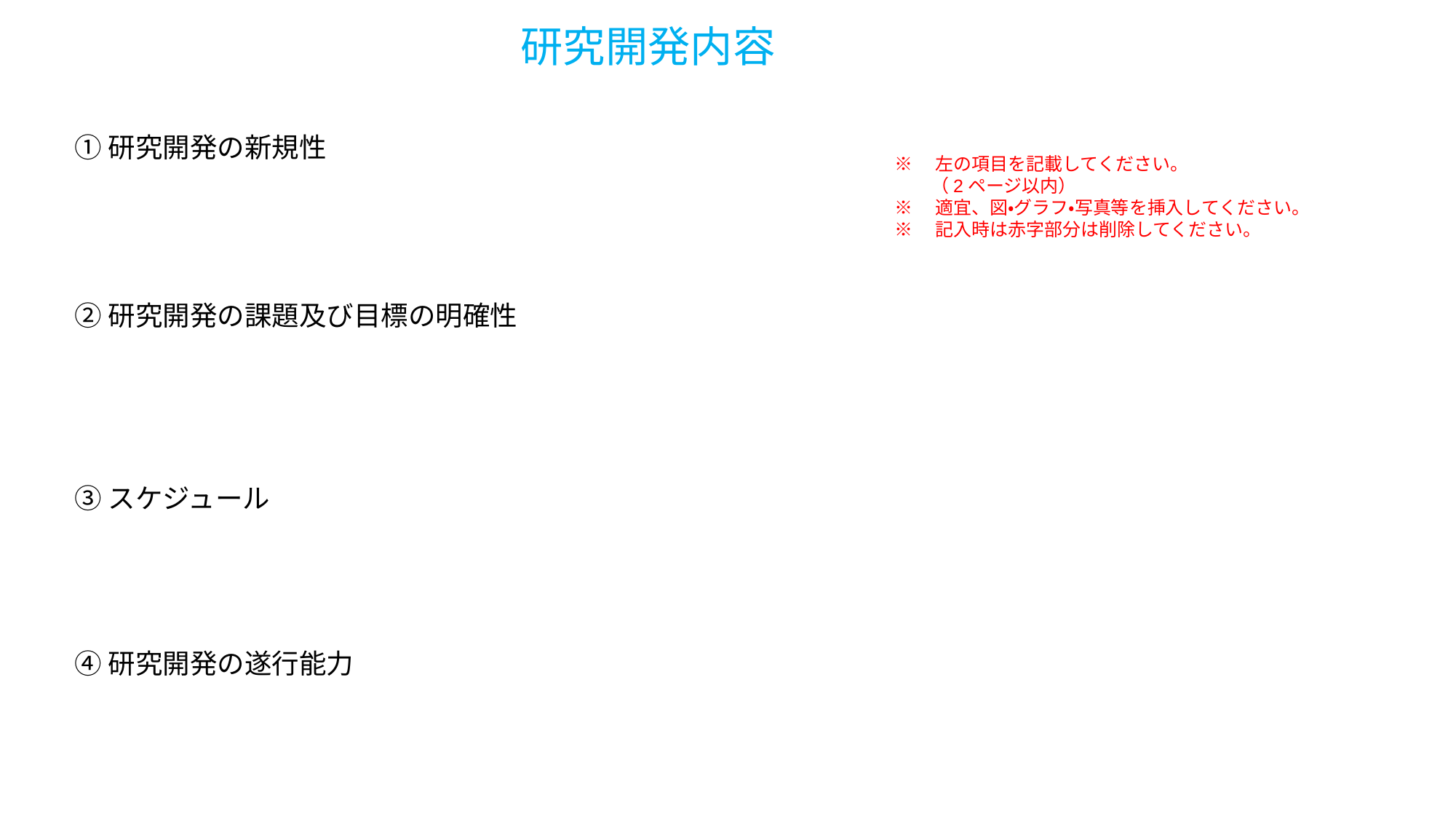

研究開発内容
①研究開発の新規性
※　左の項目を記載してください。
　　（2ページ以内）
※　適宜、図・グラフ・写真等を挿入してください。
※　記入時は赤字部分は削除してください。

②研究開発の課題及び目標の明確性
③スケジュール
④研究開発の遂行能力